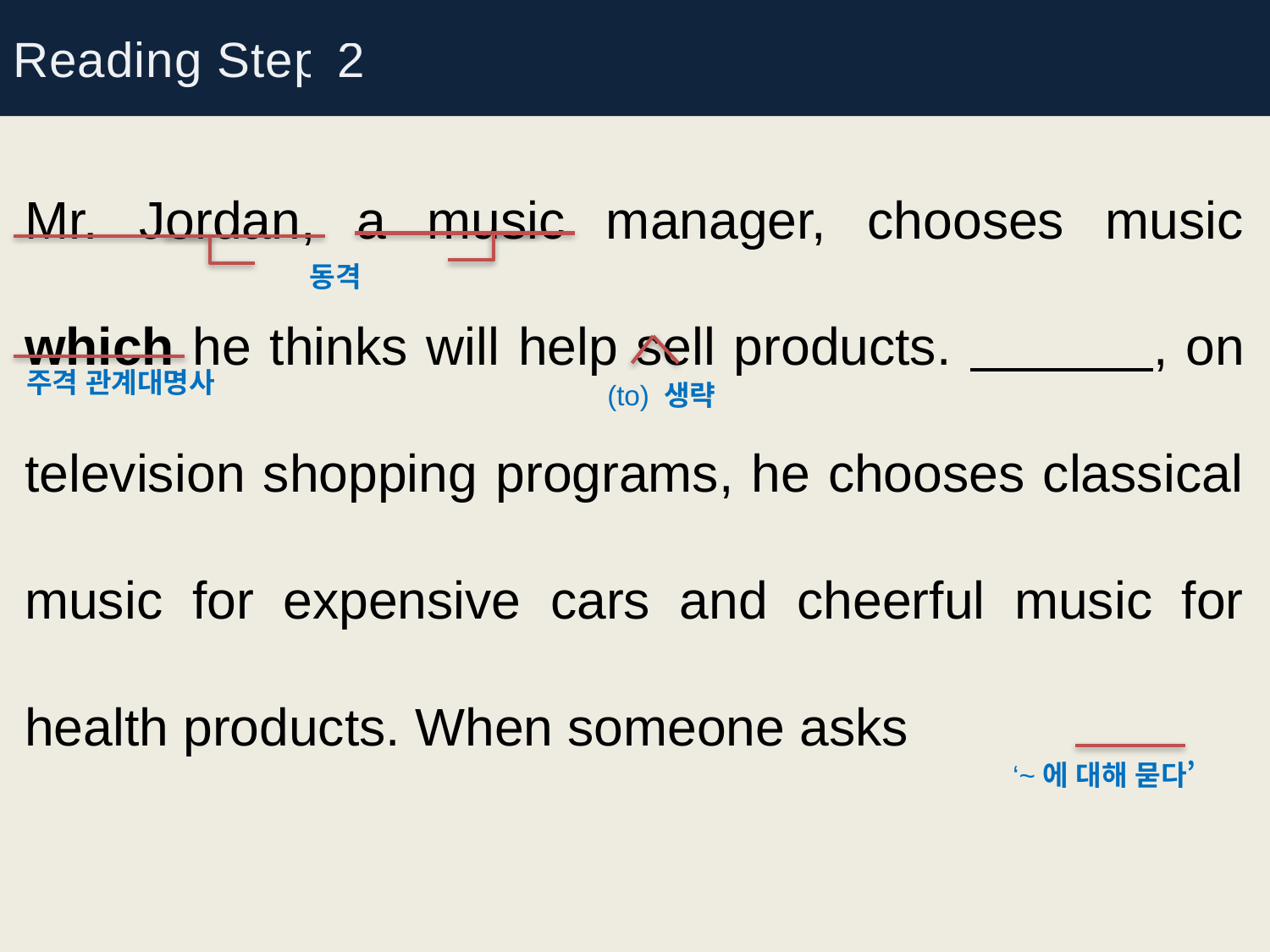

Reading Step 2
Mr. Jordan, a music manager, chooses music which he thinks will help sell products.           , on television shopping programs, he chooses classical music for expensive cars and cheerful music for health products. When someone asks
동격
주격 관계대명사
 (to) 생략
‘~에 대해 묻다’